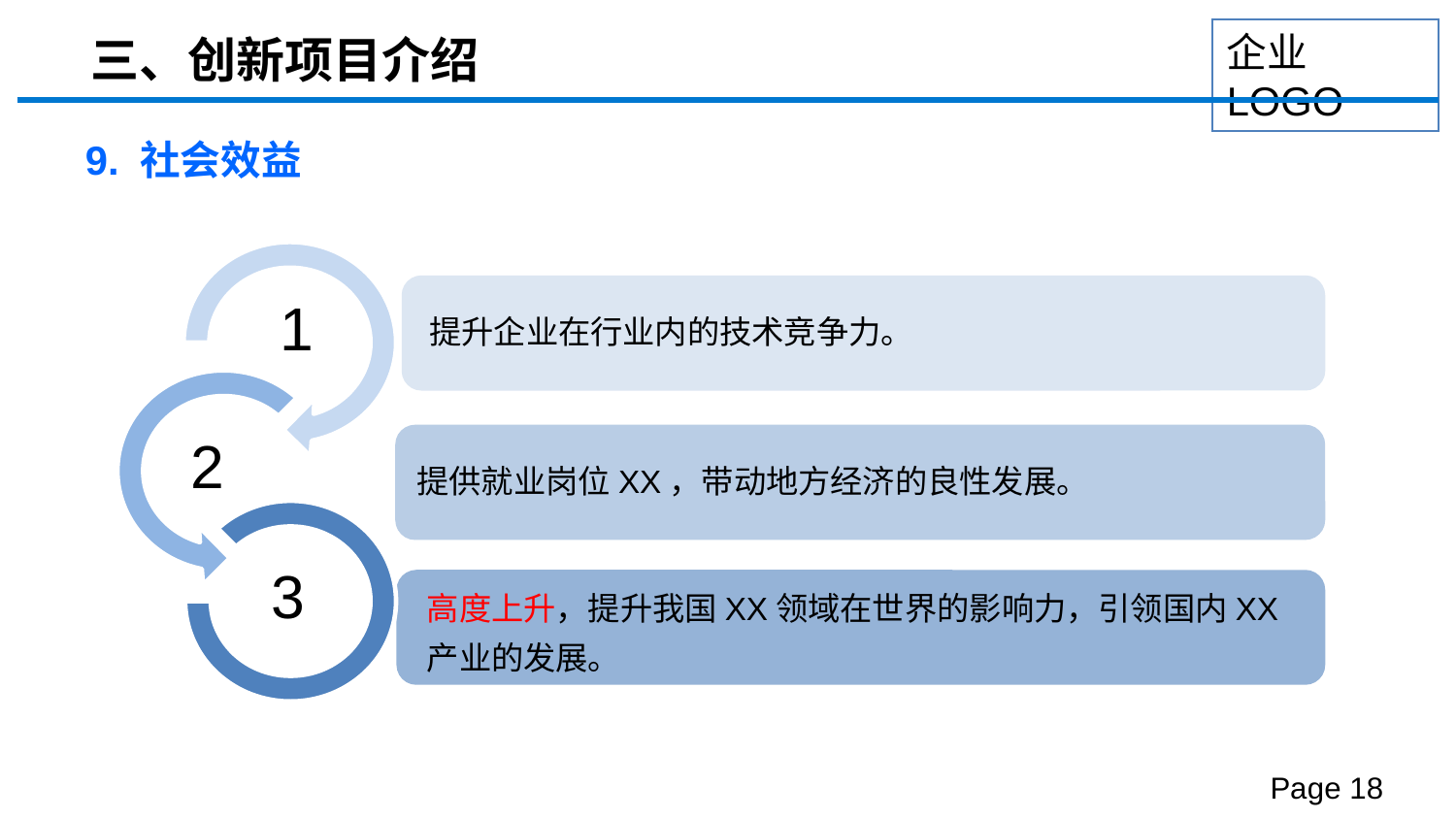

三、创新项目介绍
9. 社会效益

1
提升企业在行业内的技术竞争力。
2

提供就业岗位XX，带动地方经济的良性发展。
3

高度上升，提升我国XX领域在世界的影响力，引领国内XX产业的发展。
Page 18